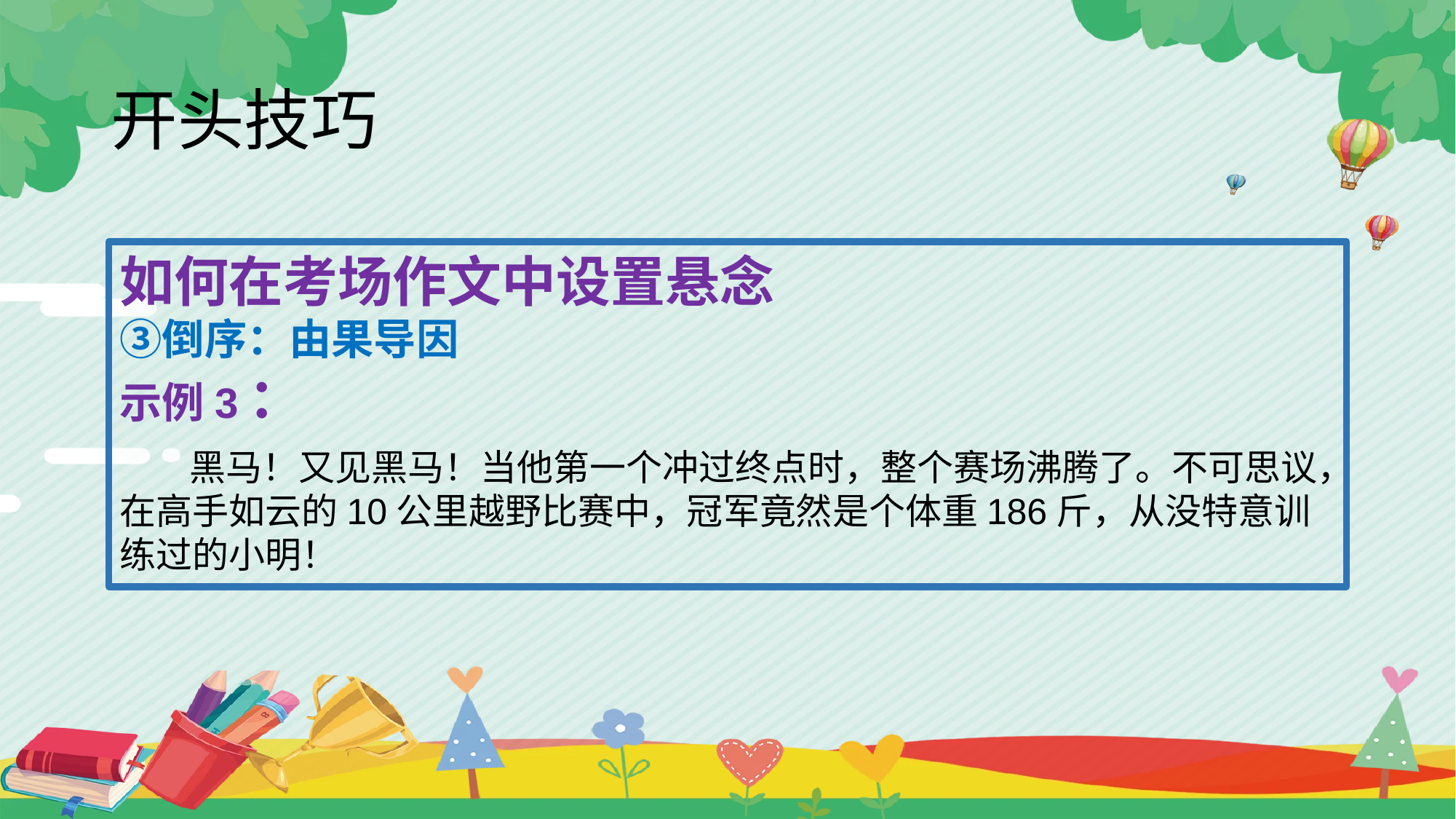

# 开头技巧
如何在考场作文中设置悬念
③倒序：由果导因
示例3：
      黑马！又见黑马！当他第一个冲过终点时，整个赛场沸腾了。不可思议，在高手如云的10公里越野比赛中，冠军竟然是个体重186斤，从没特意训练过的小明！